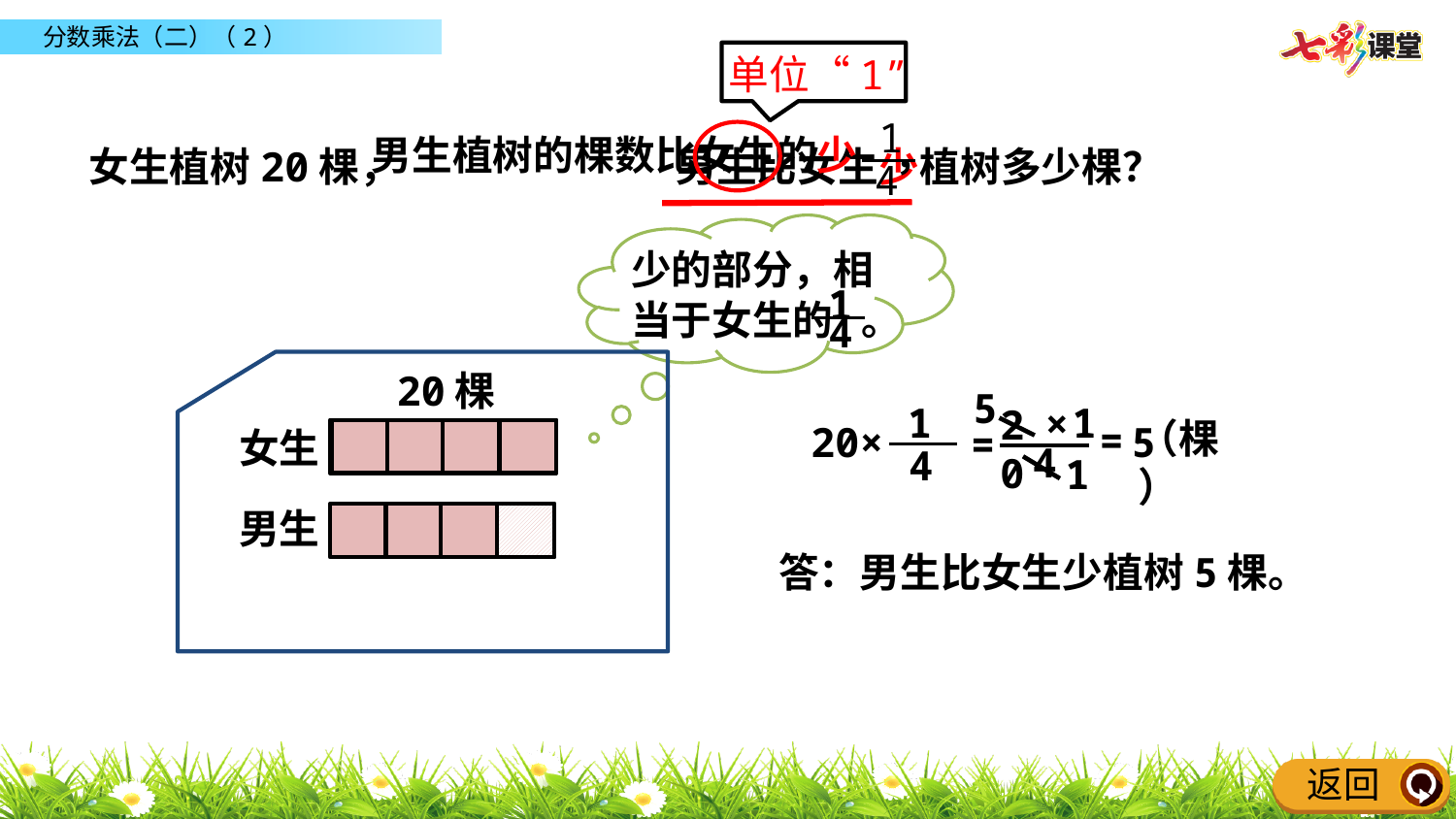

单位“1”
1
4
女生植树20棵，                              男生比女生少植树多少棵？

男生植树的棵数比女生的少    ，

少的部分，相
当于女生的   。
1
4

20棵
5
1
  ×
20
（棵）
=
5
=
4
1
1
4
20×
女生

男生

答：男生比女生少植树5棵。